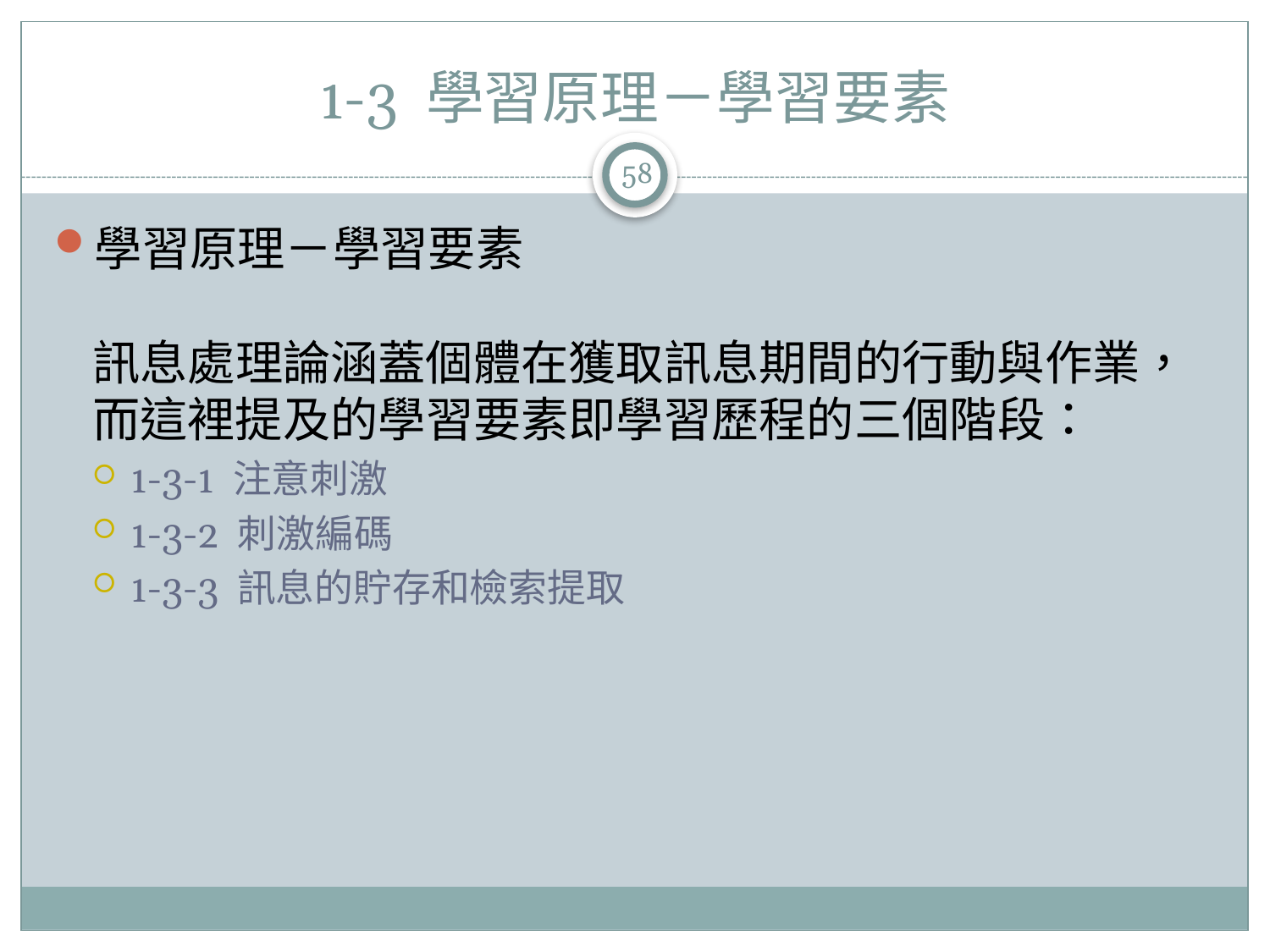

# 1-3 學習原理－學習要素
58
學習原理－學習要素
訊息處理論涵蓋個體在獲取訊息期間的行動與作業，而這裡提及的學習要素即學習歷程的三個階段：
1-3-1 注意刺激
1-3-2 刺激編碼
1-3-3 訊息的貯存和檢索提取